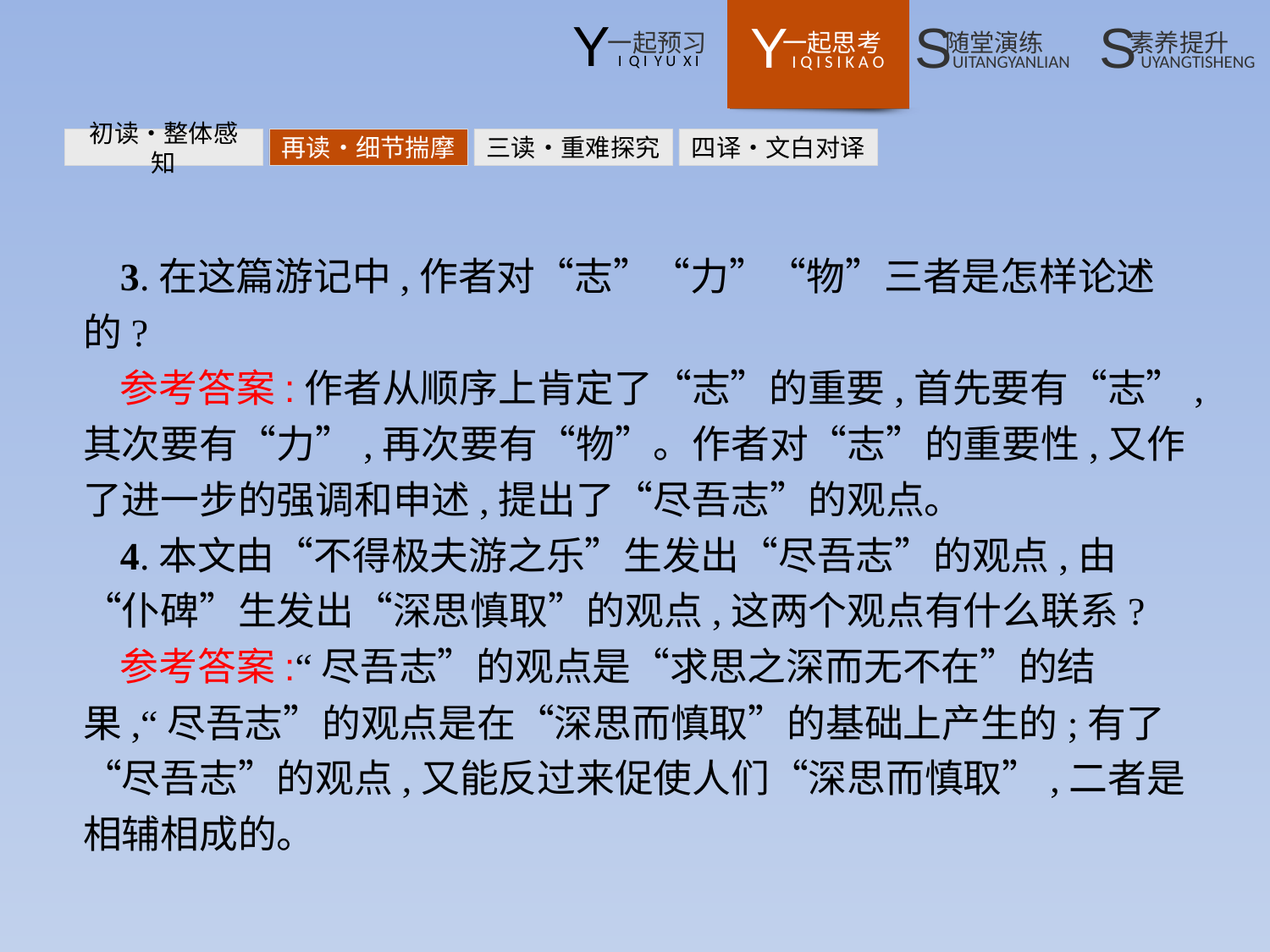

初读•整体感知
再读•细节揣摩
三读•重难探究
四译•文白对译
3.在这篇游记中,作者对“志”“力”“物”三者是怎样论述的?
参考答案:作者从顺序上肯定了“志”的重要,首先要有“志”,其次要有“力”,再次要有“物”。作者对“志”的重要性,又作了进一步的强调和申述,提出了“尽吾志”的观点。
4.本文由“不得极夫游之乐”生发出“尽吾志”的观点,由“仆碑”生发出“深思慎取”的观点,这两个观点有什么联系?
参考答案:“尽吾志”的观点是“求思之深而无不在”的结果,“尽吾志”的观点是在“深思而慎取”的基础上产生的;有了“尽吾志”的观点,又能反过来促使人们“深思而慎取”,二者是相辅相成的。